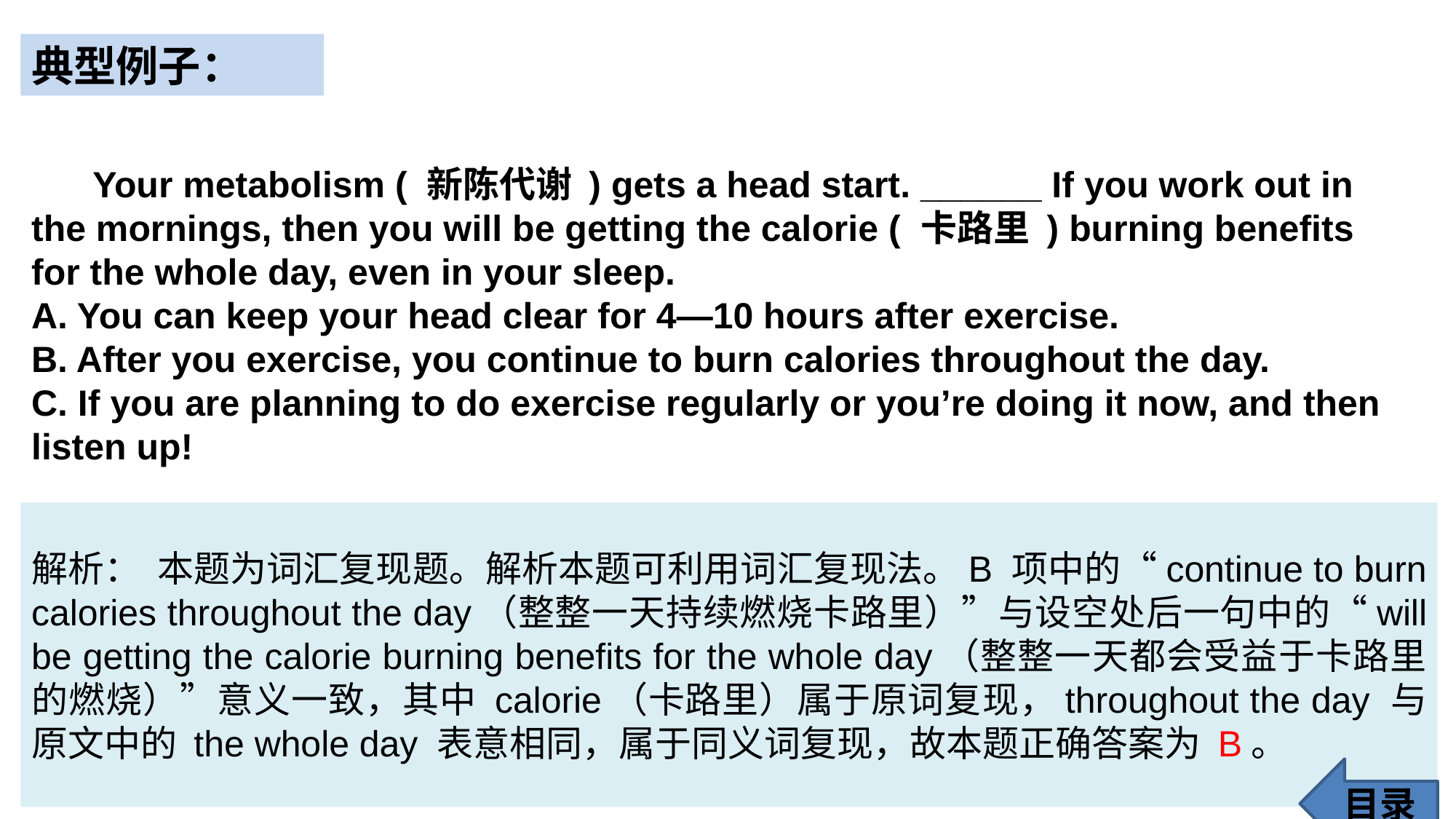

典型例子：
      Your metabolism ( 新陈代谢 ) gets a head start. ______ If you work out in the mornings, then you will be getting the calorie ( 卡路里 ) burning benefits for the whole day, even in your sleep.
A. You can keep your head clear for 4—10 hours after exercise.
B. After you exercise, you continue to burn calories throughout the day.
C. If you are planning to do exercise regularly or you’re doing it now, and then listen up!
解析：  本题为词汇复现题。解析本题可利用词汇复现法。B 项中的“continue to burn calories throughout the day（整整一天持续燃烧卡路里）”与设空处后一句中的“will be getting the calorie burning benefits for the whole day（整整一天都会受益于卡路里的燃烧）”意义一致，其中 calorie（卡路里）属于原词复现，throughout the day 与原文中的 the whole day 表意相同，属于同义词复现，故本题正确答案为 B。
目录